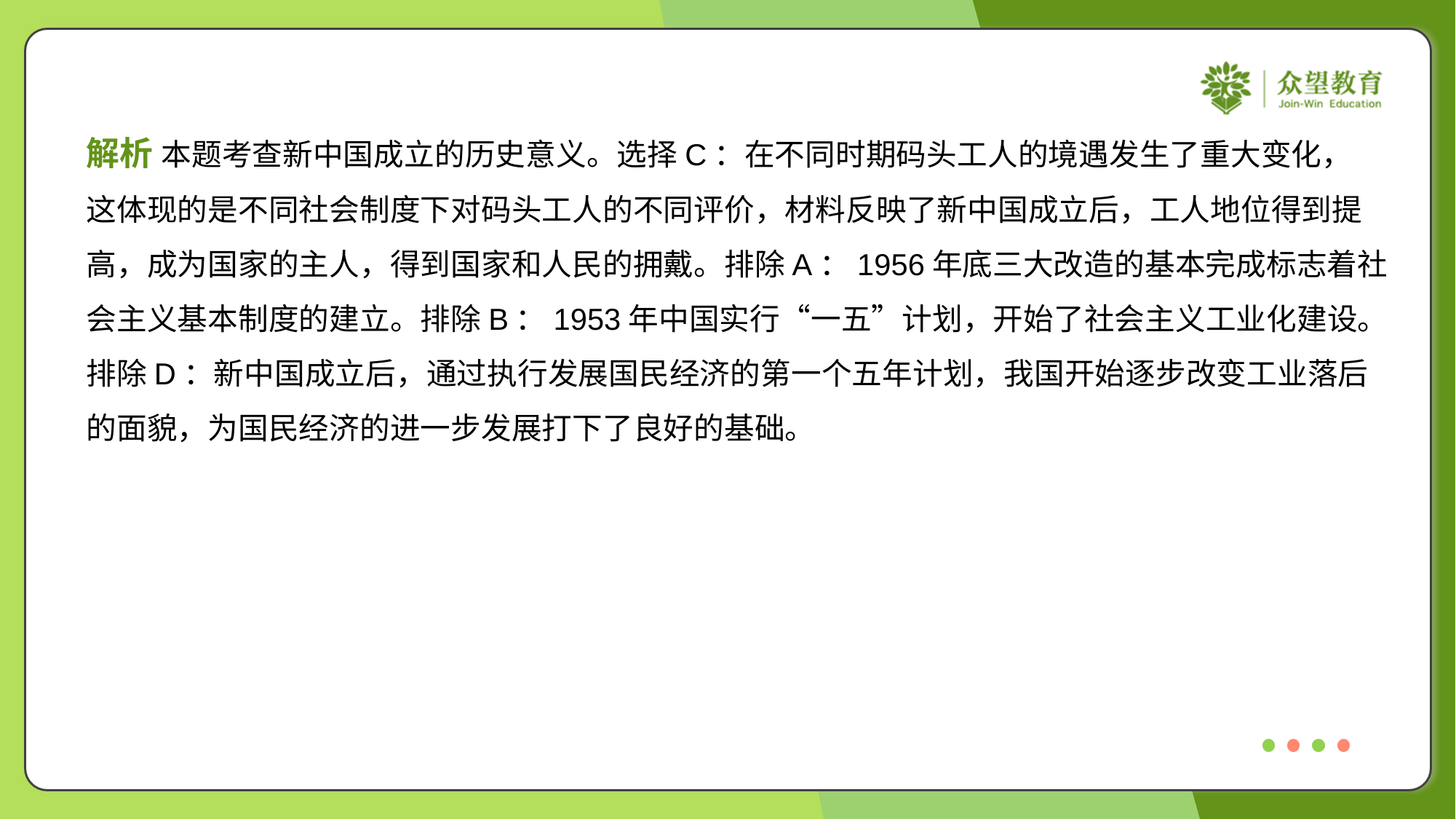

解析 本题考查新中国成立的历史意义。选择C：在不同时期码头工人的境遇发生了重大变化，
这体现的是不同社会制度下对码头工人的不同评价，材料反映了新中国成立后，工人地位得到提
高，成为国家的主人，得到国家和人民的拥戴。排除A：1956年底三大改造的基本完成标志着社
会主义基本制度的建立。排除B：1953年中国实行“一五”计划，开始了社会主义工业化建设。
排除D：新中国成立后，通过执行发展国民经济的第一个五年计划，我国开始逐步改变工业落后
的面貌，为国民经济的进一步发展打下了良好的基础。